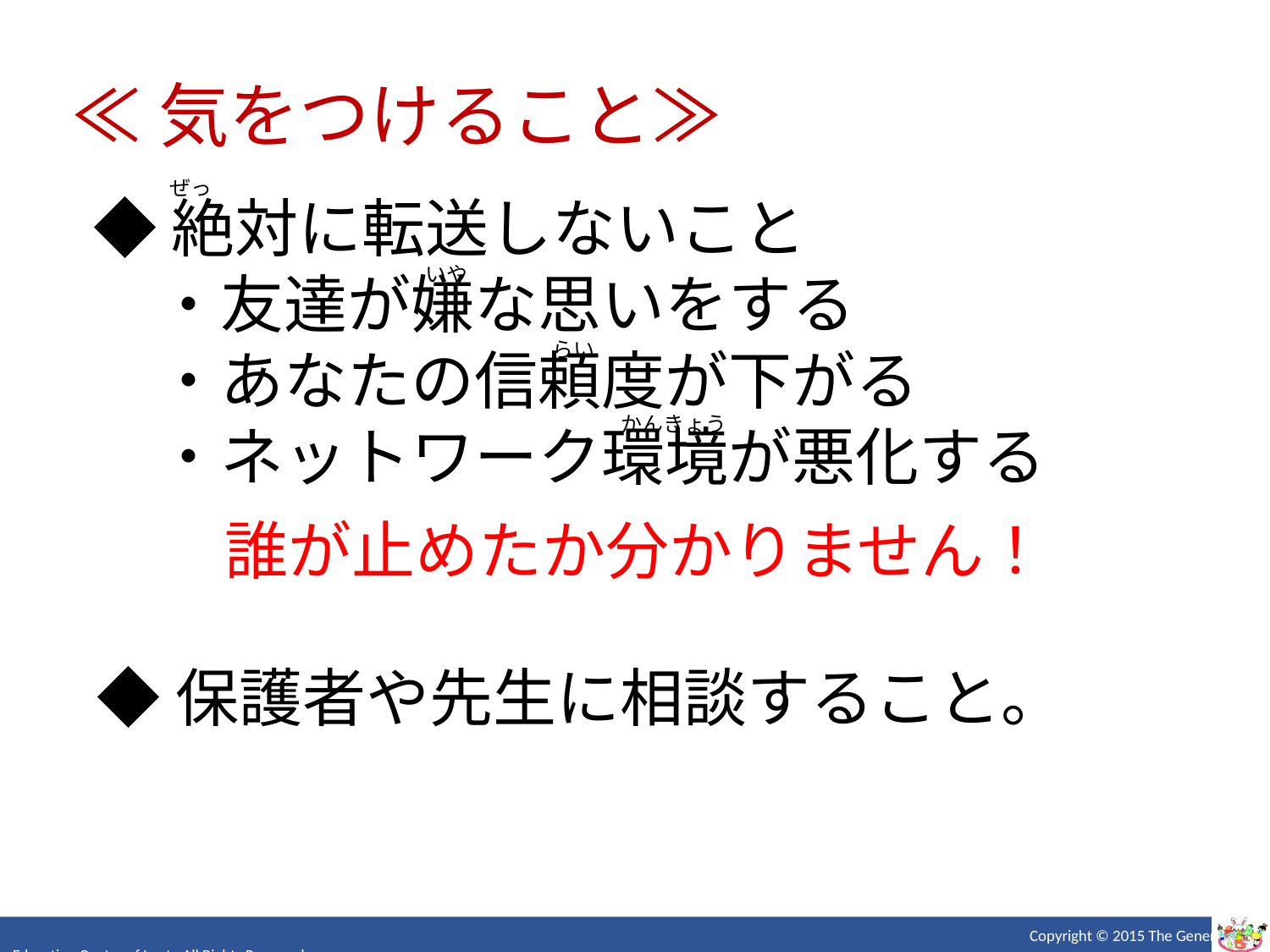

≪気をつけること≫
ぜっ
◆絶対に転送しないこと
　・友達が嫌な思いをする
　・あなたの信頼度が下がる
　・ネットワーク環境が悪化する
いや
らい
かんきょう
誰が止めたか分かりません！
◆保護者や先生に相談すること。